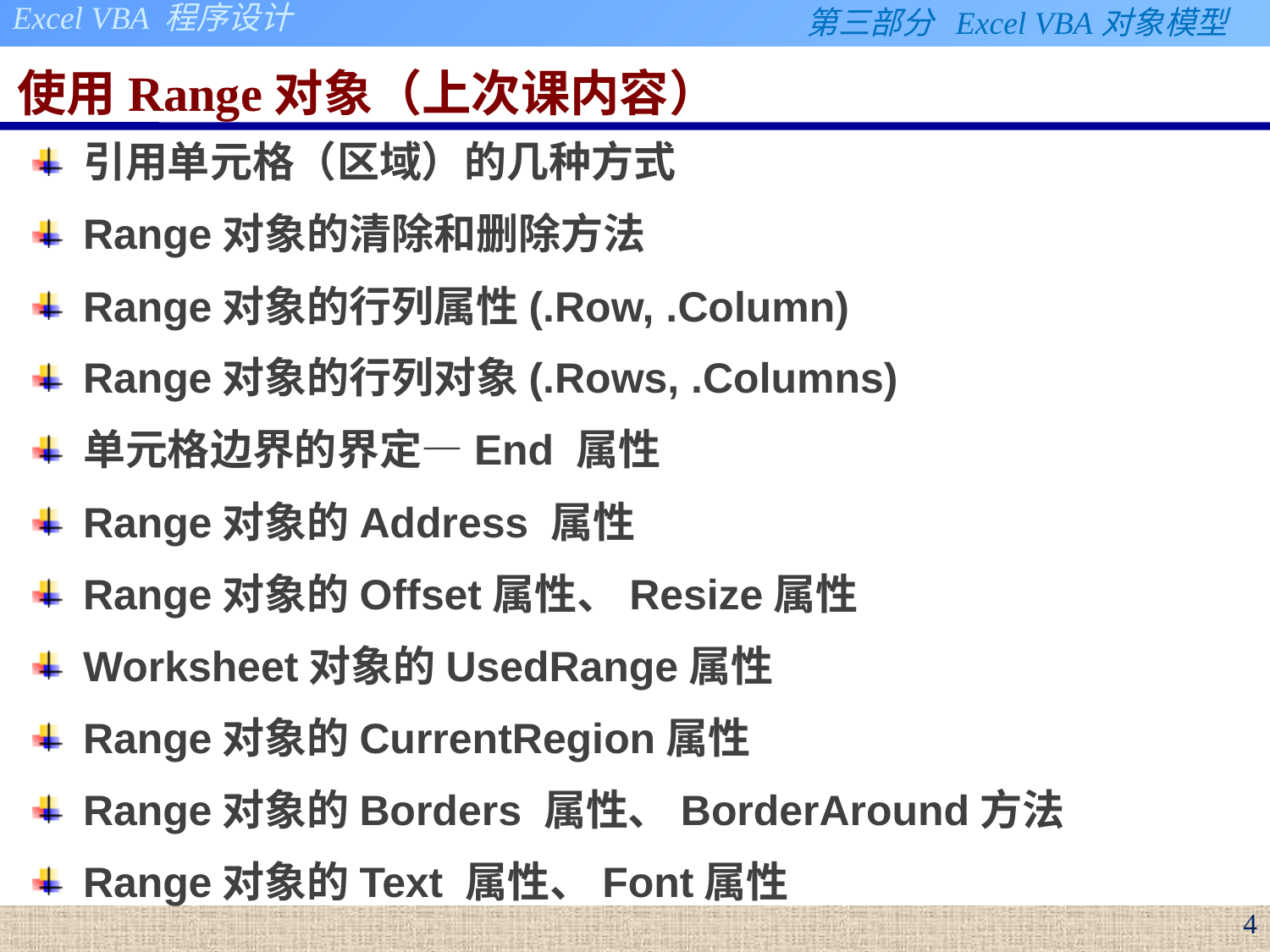

# 使用Range对象（上次课内容）
引用单元格（区域）的几种方式
Range对象的清除和删除方法
Range对象的行列属性(.Row, .Column)
Range对象的行列对象(.Rows, .Columns)
单元格边界的界定—End 属性
Range对象的Address 属性
Range对象的Offset属性、Resize属性
Worksheet对象的UsedRange属性
Range对象的CurrentRegion属性
Range对象的Borders 属性、BorderAround方法
Range对象的Text 属性、Font属性